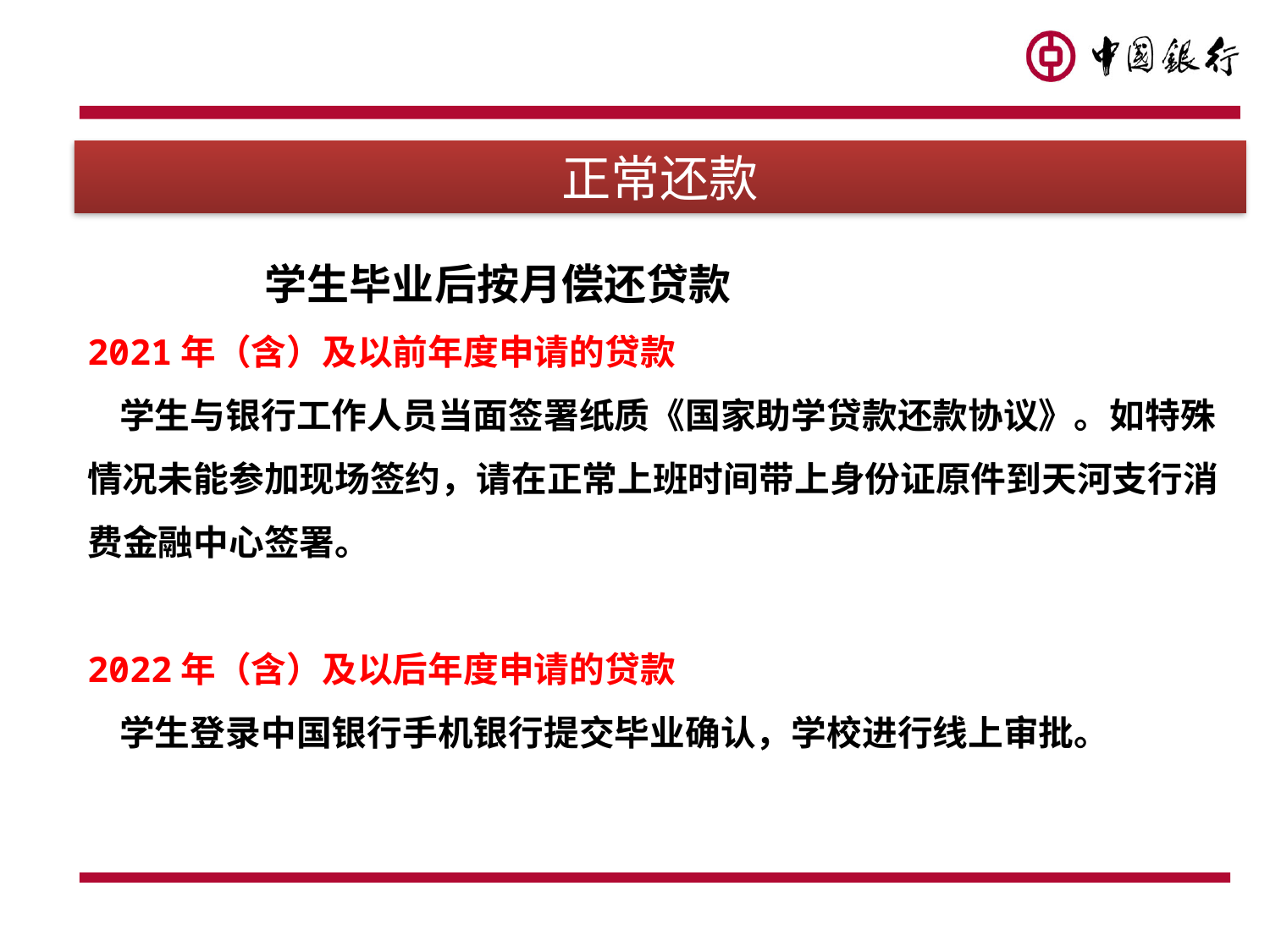

正常还款
# 学生毕业后按月偿还贷款 2021年（含）及以前年度申请的贷款 学生与银行工作人员当面签署纸质《国家助学贷款还款协议》。如特殊情况未能参加现场签约，请在正常上班时间带上身份证原件到天河支行消费金融中心签署。 2022年（含）及以后年度申请的贷款 学生登录中国银行手机银行提交毕业确认，学校进行线上审批。